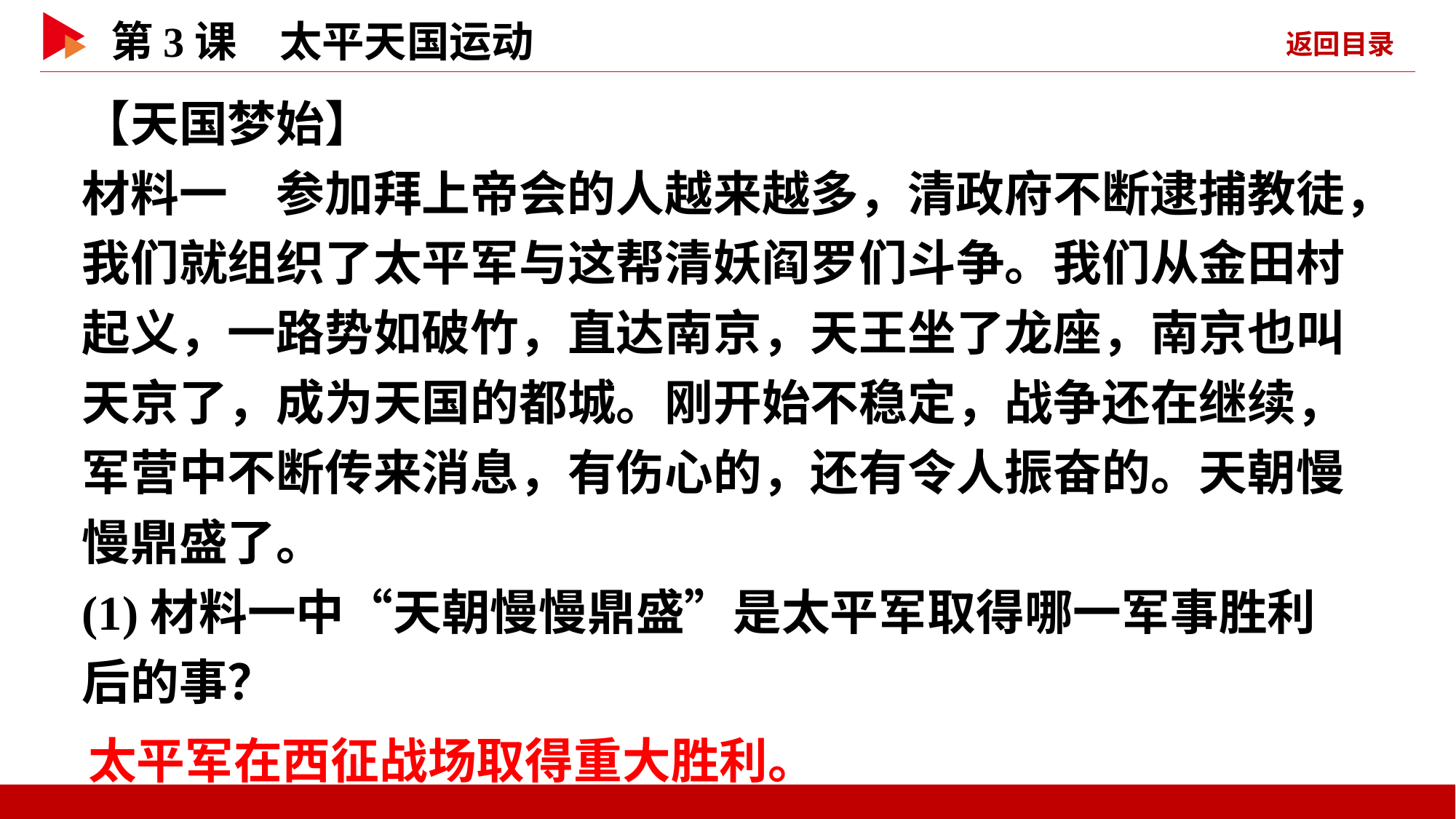

【天国梦始】
材料一　参加拜上帝会的人越来越多，清政府不断逮捕教徒，我们就组织了太平军与这帮清妖阎罗们斗争。我们从金田村起义，一路势如破竹，直达南京，天王坐了龙座，南京也叫天京了，成为天国的都城。刚开始不稳定，战争还在继续，军营中不断传来消息，有伤心的，还有令人振奋的。天朝慢慢鼎盛了。
(1)材料一中“天朝慢慢鼎盛”是太平军取得哪一军事胜利后的事？
太平军在西征战场取得重大胜利。